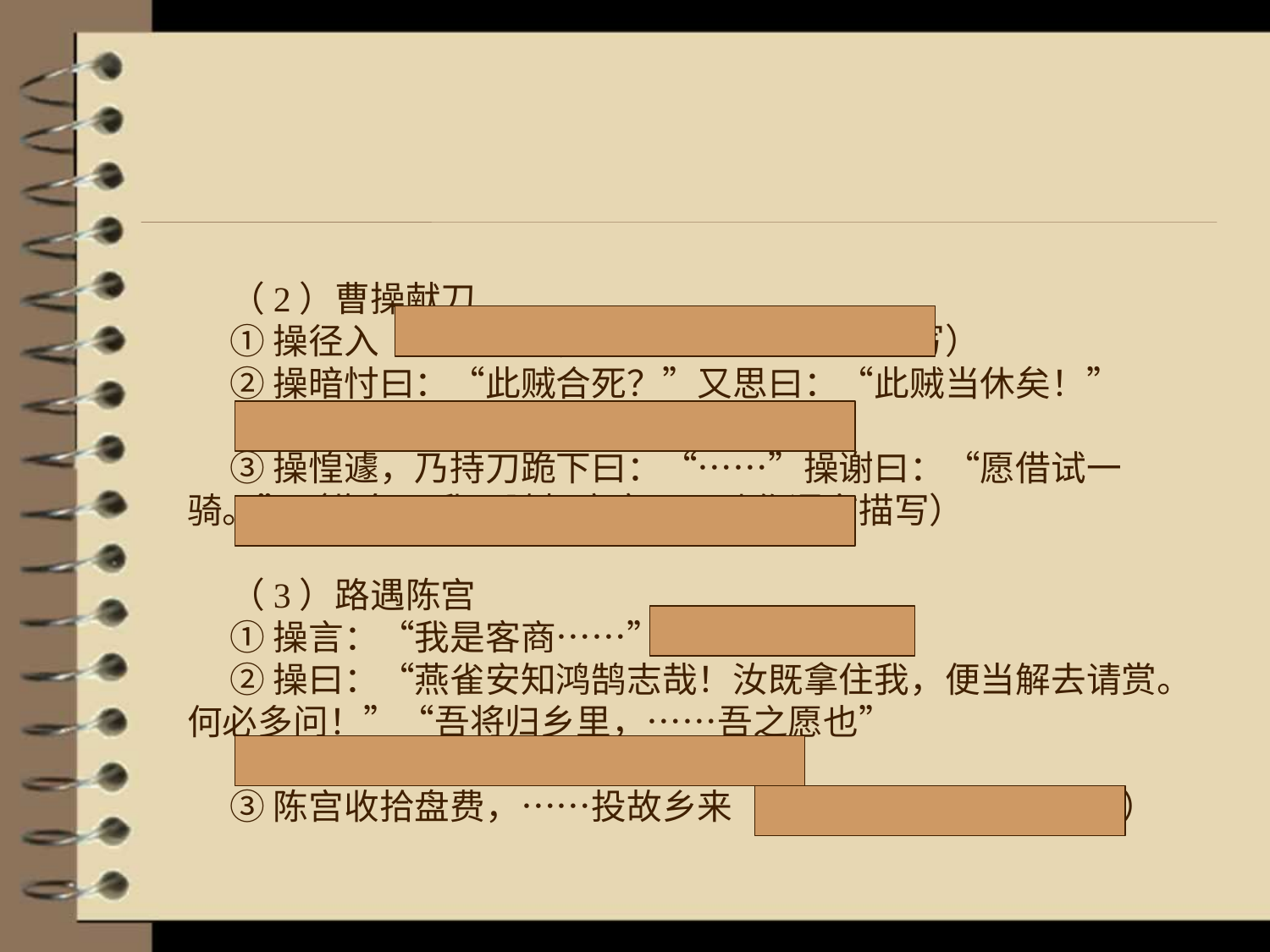

（2）曹操献刀
①操径入（目的性强，勇敢果断——动作描写）
②操暗忖曰：“此贼合死？”又思曰：“此贼当休矣！”
（善度势情——心理描写）
③操惶遽，乃持刀跪下曰：“……”操谢曰：“愿借试一骑。”（临危不乱，随机应变——动作语言描写）

（3）路遇陈宫
①操言：“我是客商……”（奸诈，狡猾）
②操曰：“燕雀安知鸿鹄志哉！汝既拿住我，便当解去请赏。何必多问！”“吾将归乡里，……吾之愿也”
（有大志，直爽——语言描写）
③陈宫收拾盘费，……投故乡来（有感召力——侧面烘托）